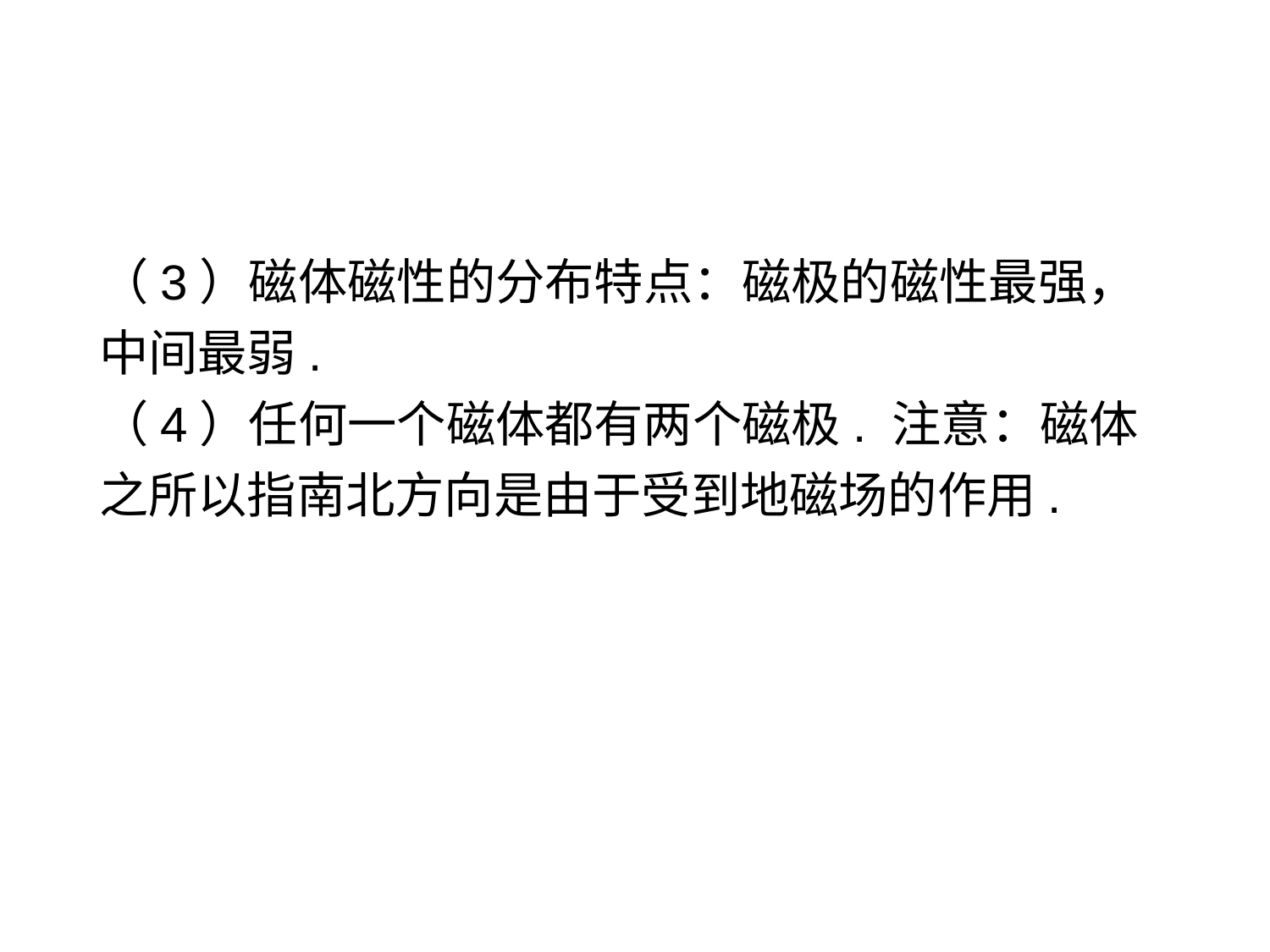

（3）磁体磁性的分布特点：磁极的磁性最强，中间最弱.
（4）任何一个磁体都有两个磁极. 注意：磁体之所以指南北方向是由于受到地磁场的作用.